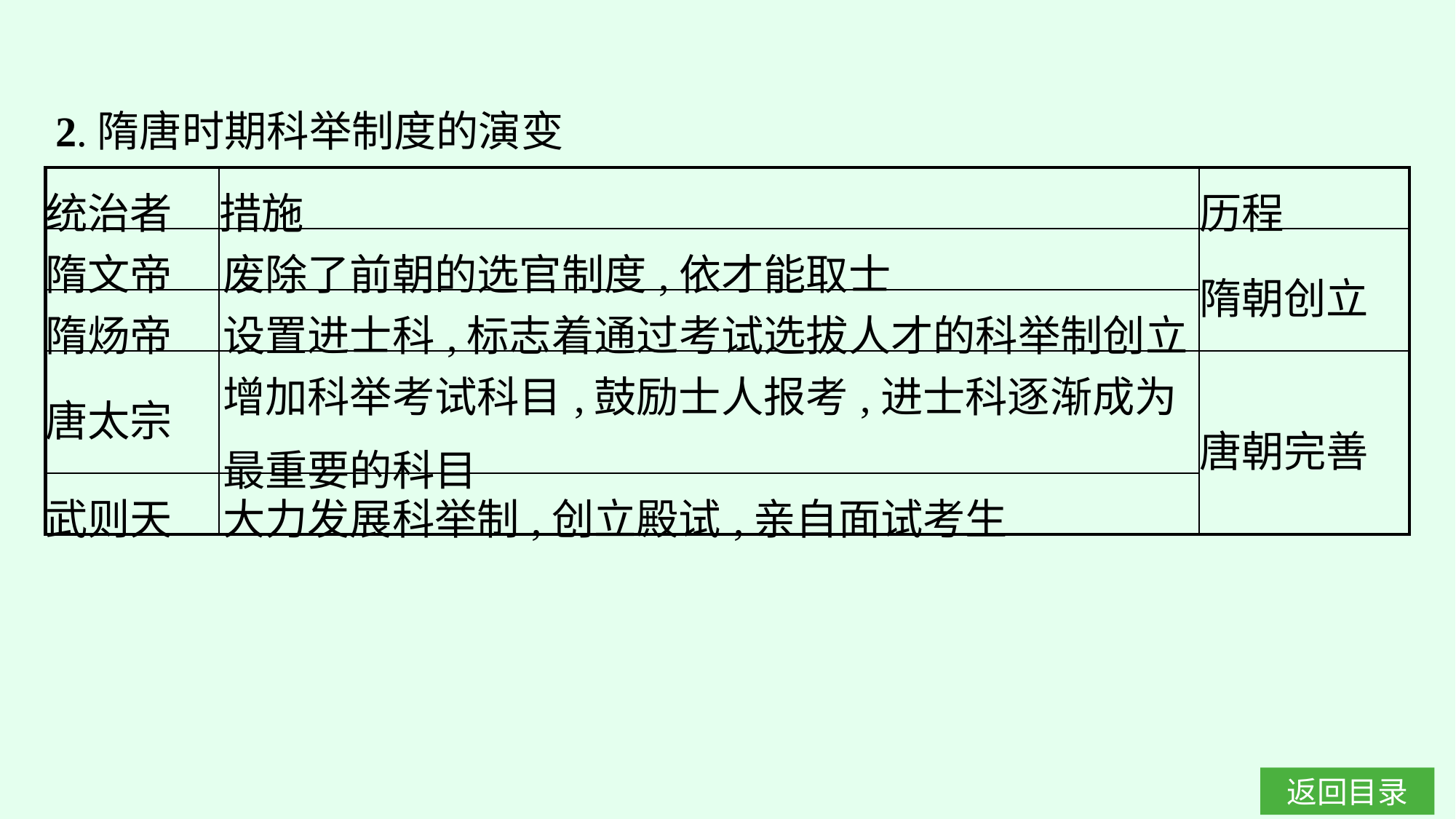

2.隋唐时期科举制度的演变
| 统治者 | 措施 | 历程 |
| --- | --- | --- |
| 隋文帝 | 废除了前朝的选官制度,依才能取士 | 隋朝创立 |
| 隋炀帝 | 设置进士科,标志着通过考试选拔人才的科举制创立 |  |
| 唐太宗 | 增加科举考试科目,鼓励士人报考,进士科逐渐成为最重要的科目 | 唐朝完善 |
| 武则天 | 大力发展科举制,创立殿试,亲自面试考生 |  |